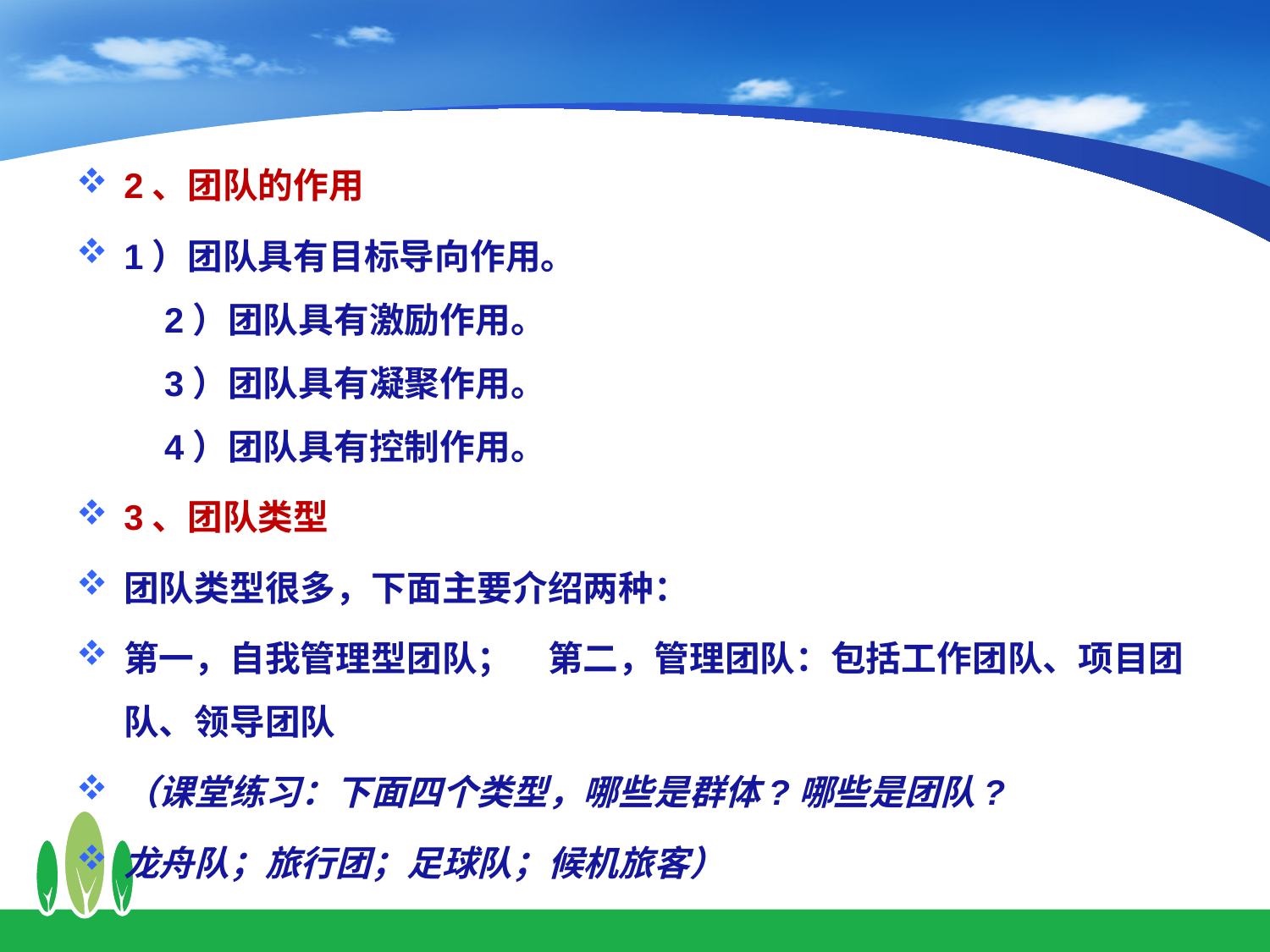

2、团队的作用
1）团队具有目标导向作用。
    2）团队具有激励作用。
    3）团队具有凝聚作用。
    4）团队具有控制作用。
3、团队类型
团队类型很多，下面主要介绍两种：
第一，自我管理型团队；　第二，管理团队：包括工作团队、项目团队、领导团队
（课堂练习：下面四个类型，哪些是群体?哪些是团队?
龙舟队；旅行团；足球队；候机旅客）
65